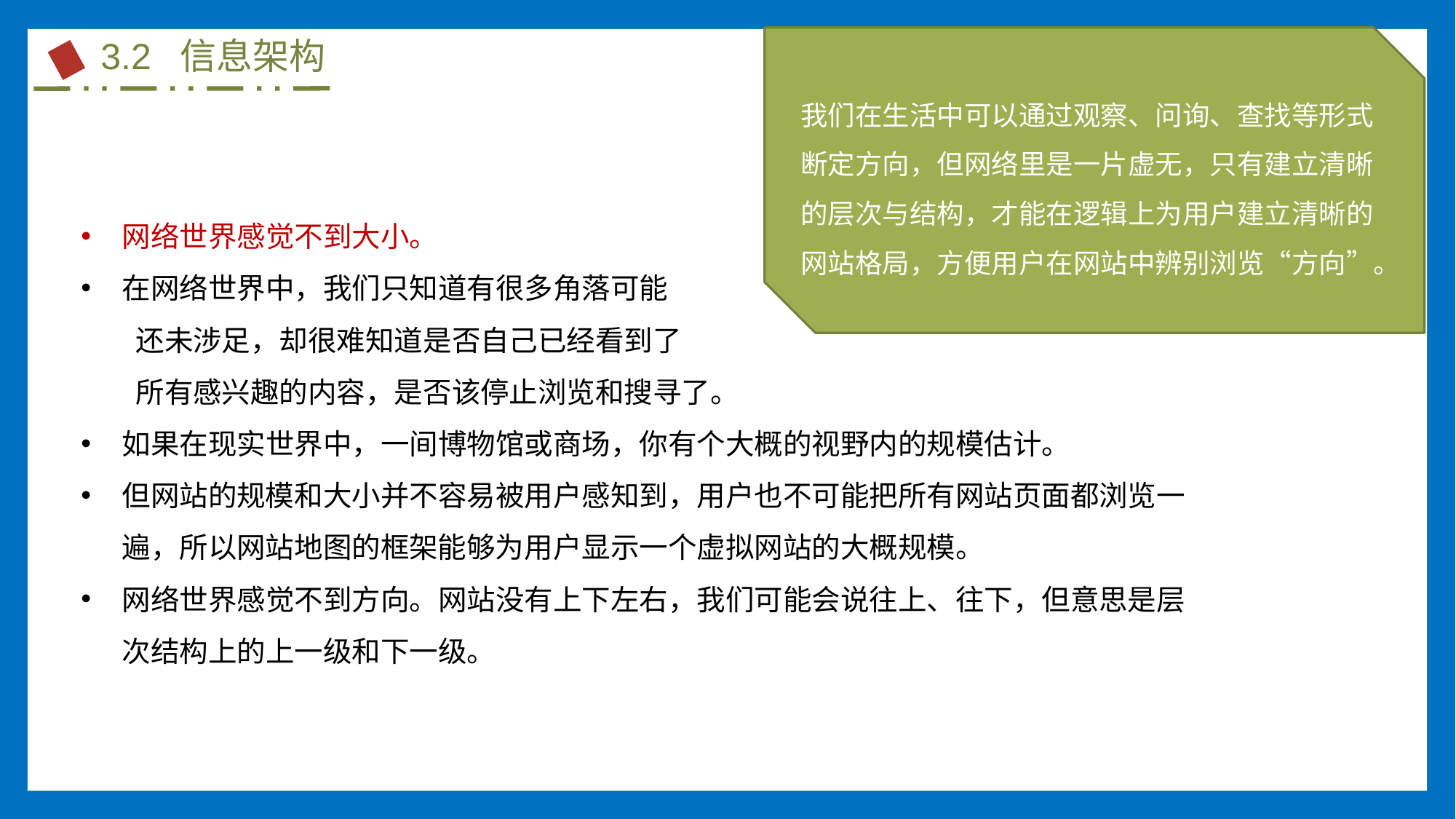

3.2  信息架构
我们在生活中可以通过观察、问询、查找等形式断定方向，但网络里是一片虚无，只有建立清晰的层次与结构，才能在逻辑上为用户建立清晰的网站格局，方便用户在网站中辨别浏览“方向”。

网络世界感觉不到大小。
在网络世界中，我们只知道有很多角落可能
还未涉足，却很难知道是否自己已经看到了
所有感兴趣的内容，是否该停止浏览和搜寻了。
如果在现实世界中，一间博物馆或商场，你有个大概的视野内的规模估计。
但网站的规模和大小并不容易被用户感知到，用户也不可能把所有网站页面都浏览一遍，所以网站地图的框架能够为用户显示一个虚拟网站的大概规模。
网络世界感觉不到方向。网站没有上下左右，我们可能会说往上、往下，但意思是层次结构上的上一级和下一级。